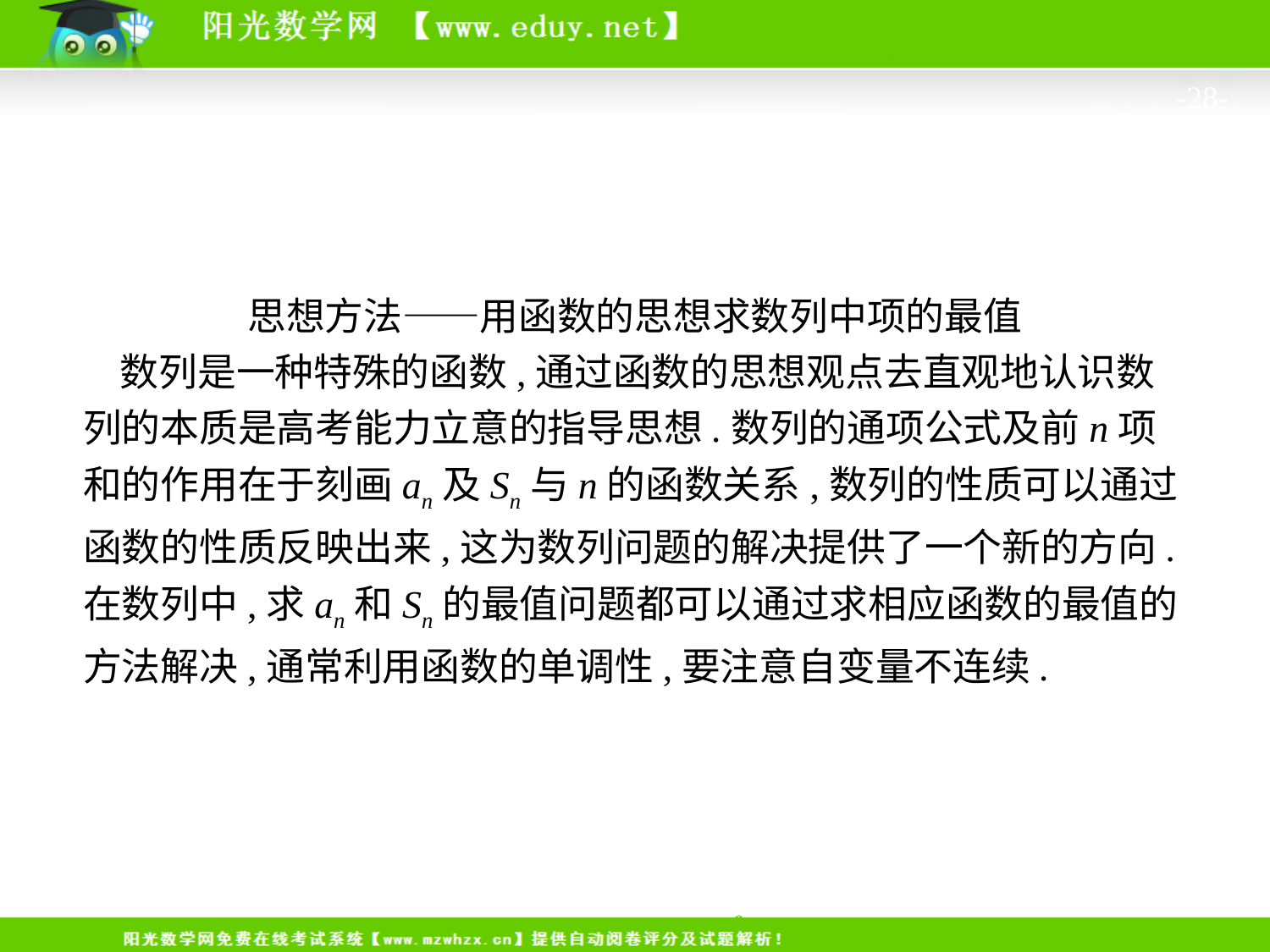

-28-
思想方法——用函数的思想求数列中项的最值
数列是一种特殊的函数,通过函数的思想观点去直观地认识数列的本质是高考能力立意的指导思想.数列的通项公式及前n项和的作用在于刻画an及Sn与n的函数关系,数列的性质可以通过函数的性质反映出来,这为数列问题的解决提供了一个新的方向.在数列中,求an和Sn的最值问题都可以通过求相应函数的最值的方法解决,通常利用函数的单调性,要注意自变量不连续.